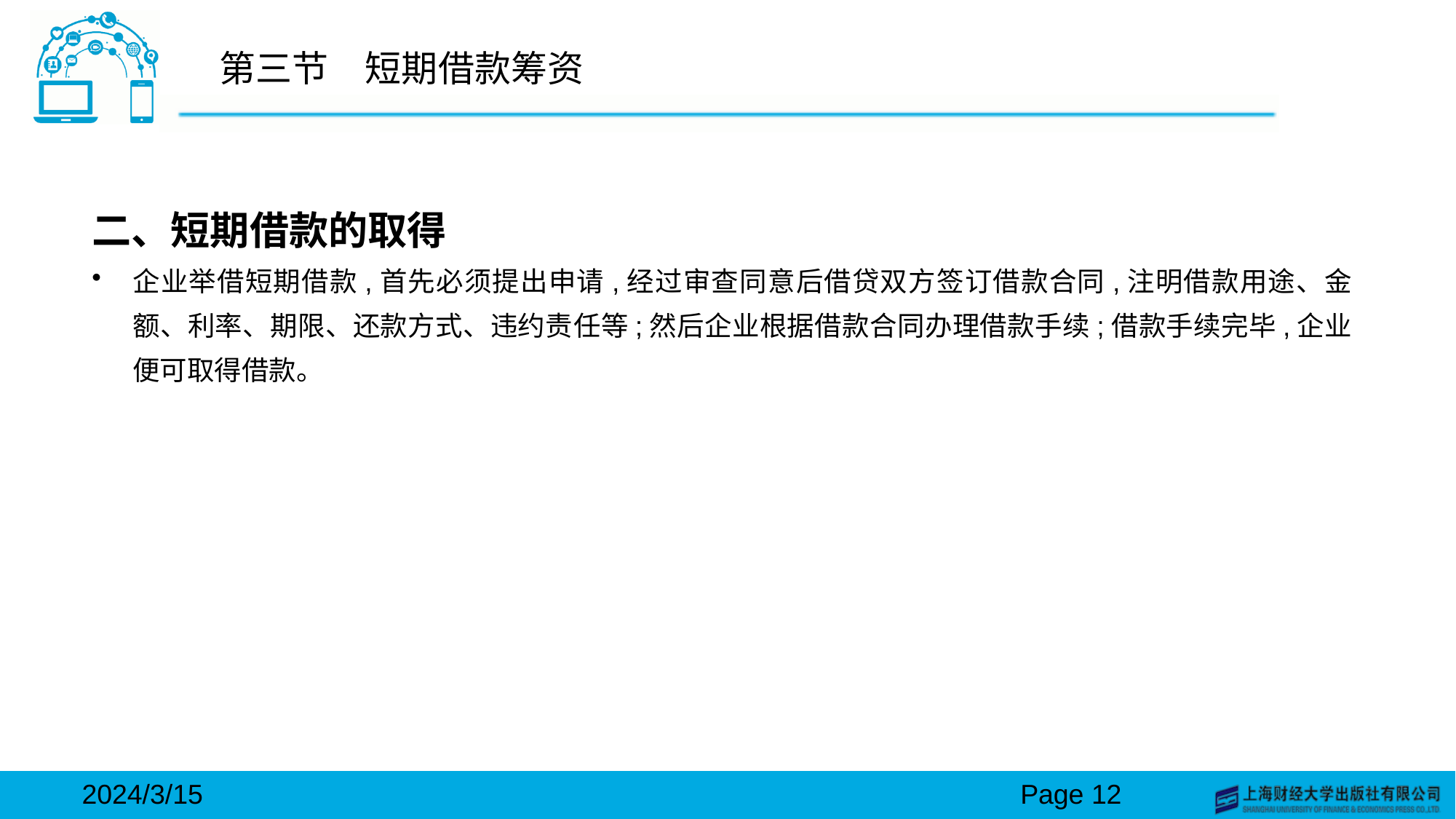

# 第三节　短期借款筹资
二、短期借款的取得
企业举借短期借款,首先必须提出申请,经过审查同意后借贷双方签订借款合同,注明借款用途、金额、利率、期限、还款方式、违约责任等;然后企业根据借款合同办理借款手续;借款手续完毕,企业便可取得借款。

2024/3/15
Page 12